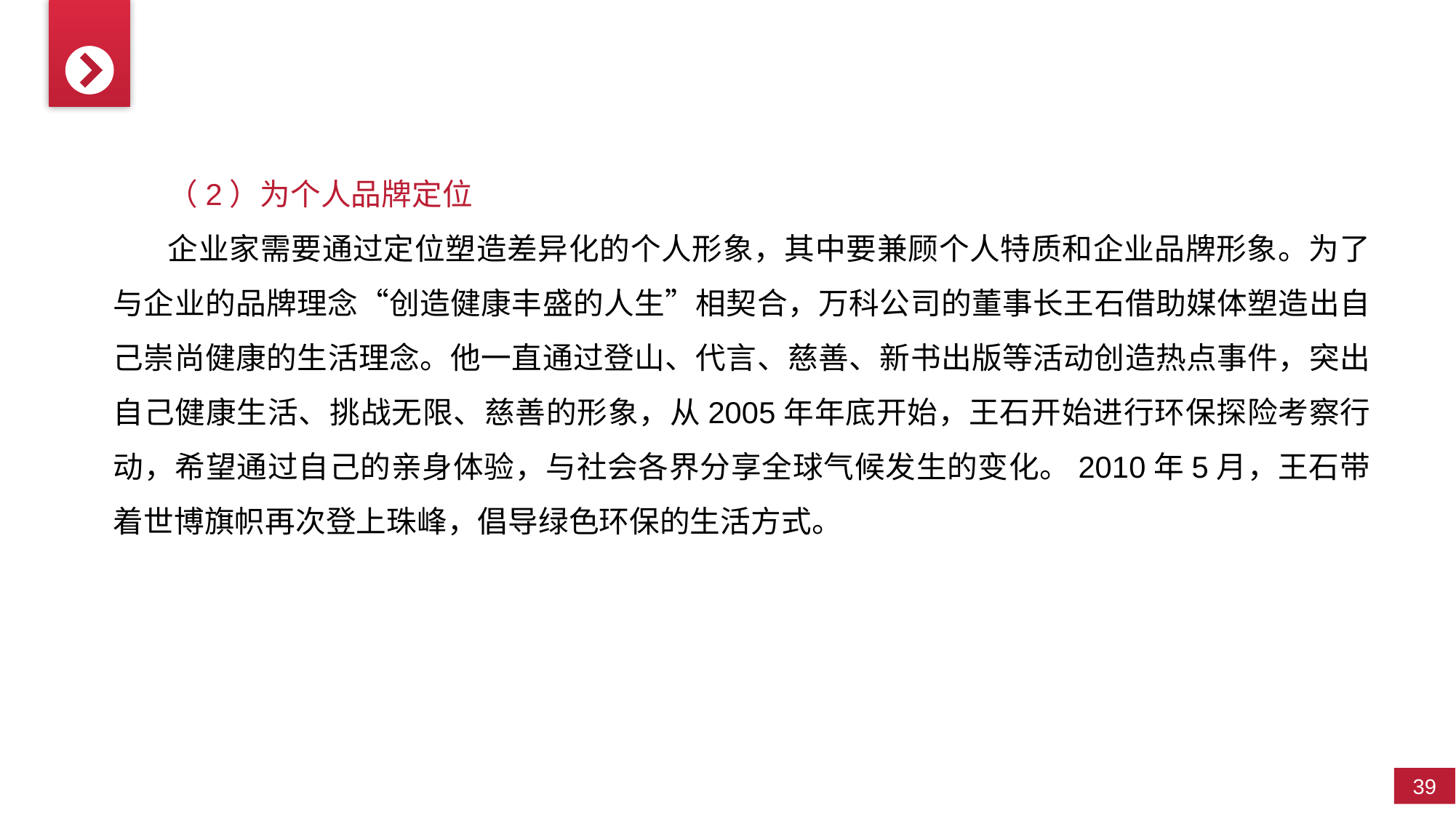

（2）为个人品牌定位
企业家需要通过定位塑造差异化的个人形象，其中要兼顾个人特质和企业品牌形象。为了与企业的品牌理念“创造健康丰盛的人生”相契合，万科公司的董事长王石借助媒体塑造出自己崇尚健康的生活理念。他一直通过登山、代言、慈善、新书出版等活动创造热点事件，突出自己健康生活、挑战无限、慈善的形象，从2005年年底开始，王石开始进行环保探险考察行动，希望通过自己的亲身体验，与社会各界分享全球气候发生的变化。2010年5月，王石带着世博旗帜再次登上珠峰，倡导绿色环保的生活方式。